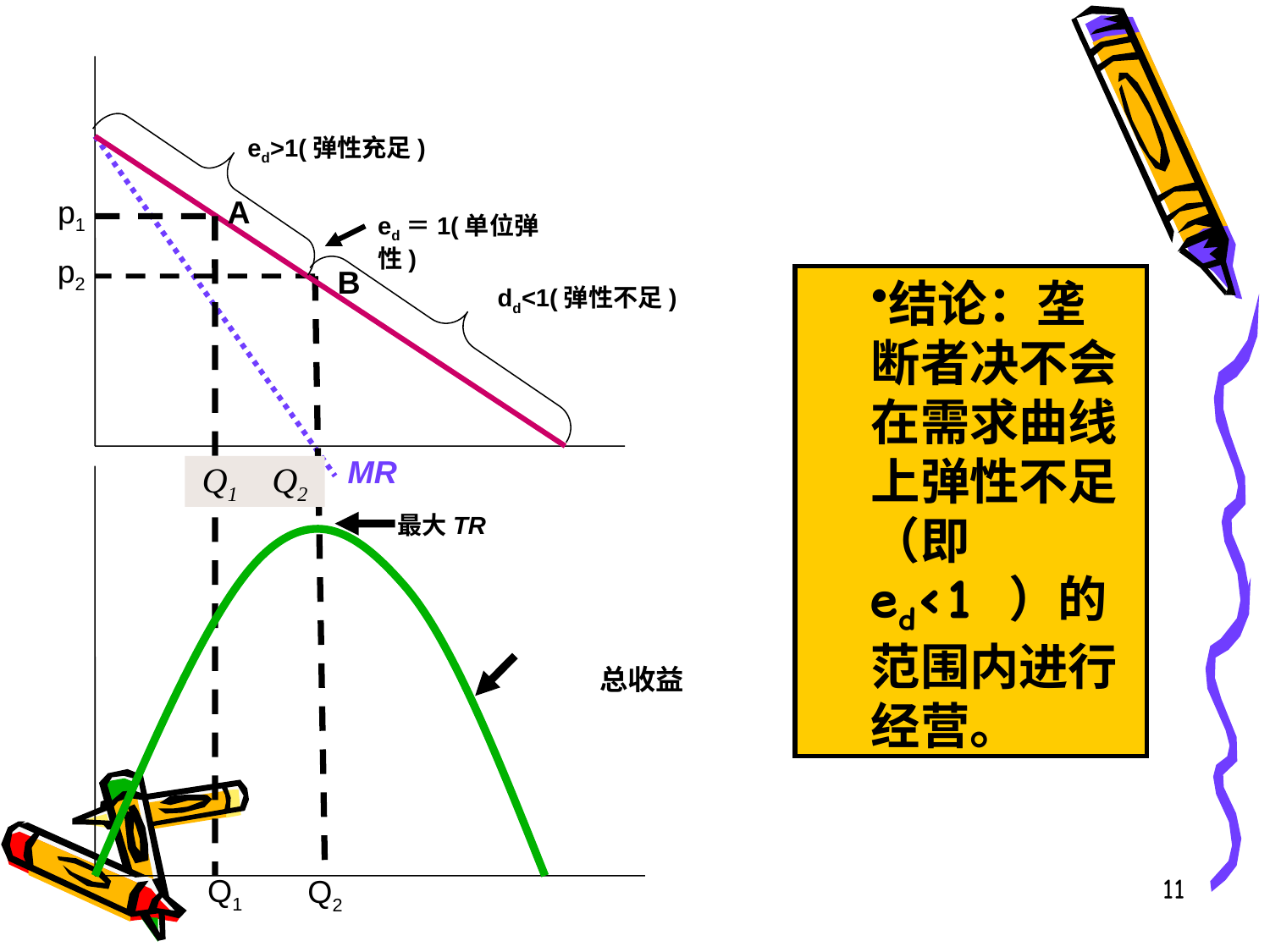

ed>1(弹性充足)

p1
A
ed＝1(单位弹性)

p2
B

MR
Q1
Q2

最大TR

Q1
Q2

结论：垄断者决不会在需求曲线上弹性不足（即ed<1 ）的范围内进行经营。
dd<1(弹性不足)
总收益
11